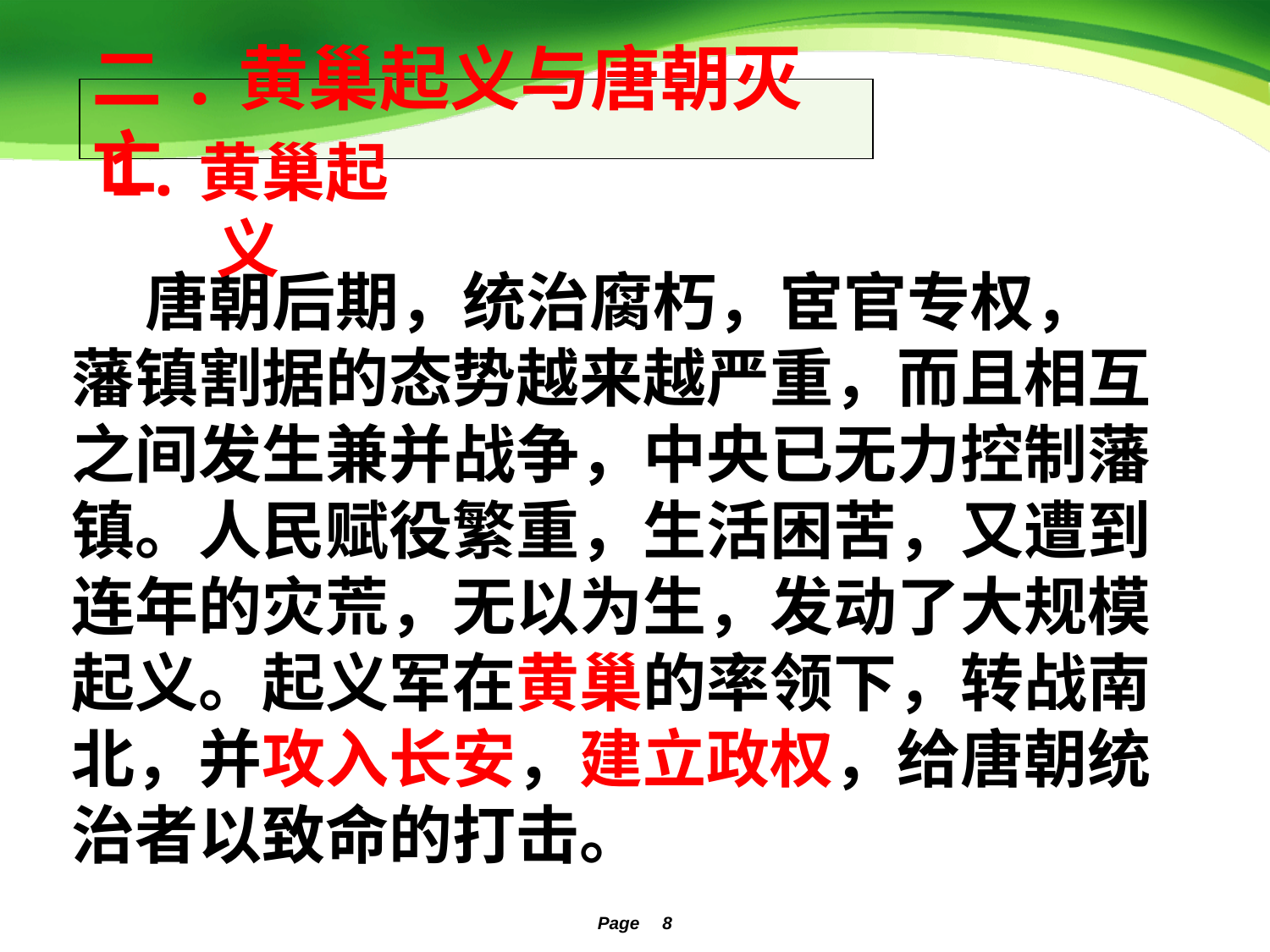

二.黄巢起义与唐朝灭亡
1.黄巢起义
    唐朝后期，统治腐朽，宦官专权，藩镇割据的态势越来越严重，而且相互之间发生兼并战争，中央已无力控制藩镇。人民赋役繁重，生活困苦，又遭到连年的灾荒，无以为生，发动了大规模起义。起义军在黄巢的率领下，转战南北，并攻入长安，建立政权，给唐朝统治者以致命的打击。